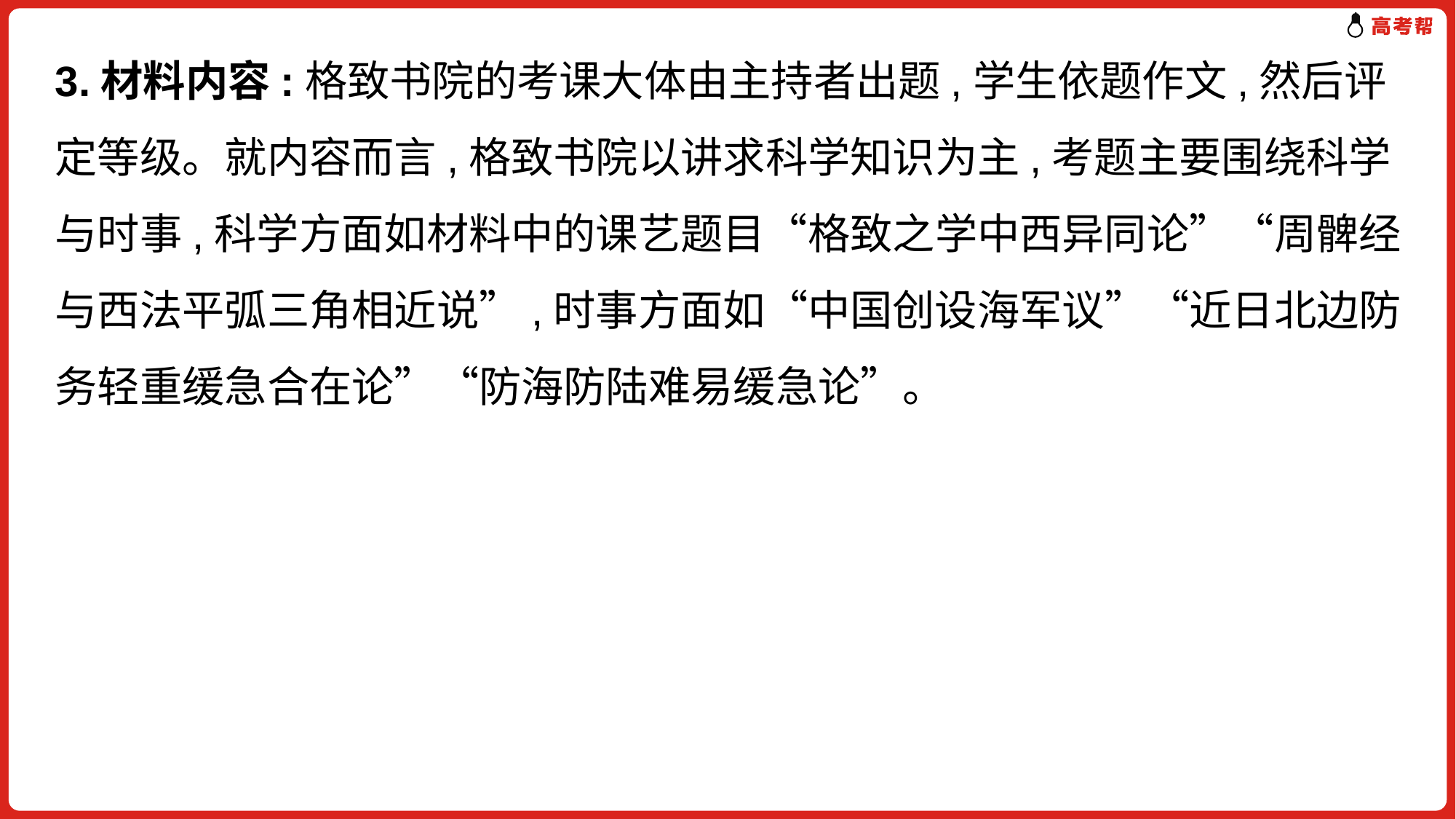

3.材料内容:格致书院的考课大体由主持者出题,学生依题作文,然后评定等级。就内容而言,格致书院以讲求科学知识为主,考题主要围绕科学与时事,科学方面如材料中的课艺题目“格致之学中西异同论”“周髀经与西法平弧三角相近说”,时事方面如“中国创设海军议”“近日北边防务轻重缓急合在论”“防海防陆难易缓急论”。